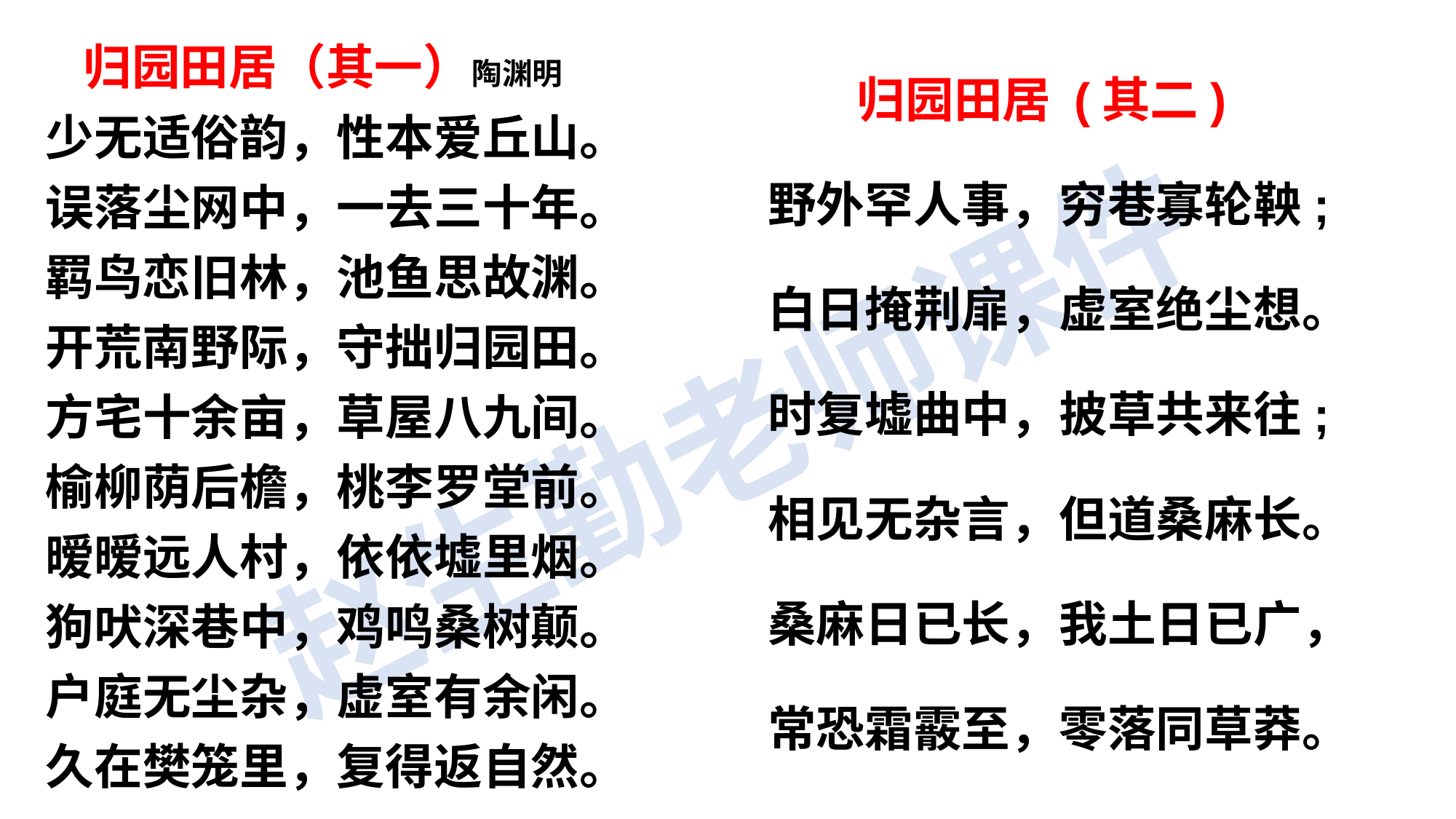

归园田居（其一）陶渊明
少无适俗韵，性本爱丘山。
误落尘网中，一去三十年。
羁鸟恋旧林，池鱼思故渊。
开荒南野际，守拙归园田。
方宅十余亩，草屋八九间。
榆柳荫后檐，桃李罗堂前。
暧暧远人村，依依墟里烟。
狗吠深巷中，鸡鸣桑树颠。
户庭无尘杂，虚室有余闲。
久在樊笼里，复得返自然。
       归园田居 (其二)

野外罕人事，穷巷寡轮鞅;

白日掩荆扉，虚室绝尘想。

时复墟曲中，披草共来往;

相见无杂言，但道桑麻长。

桑麻日已长，我土日已广，

常恐霜霰至，零落同草莽。